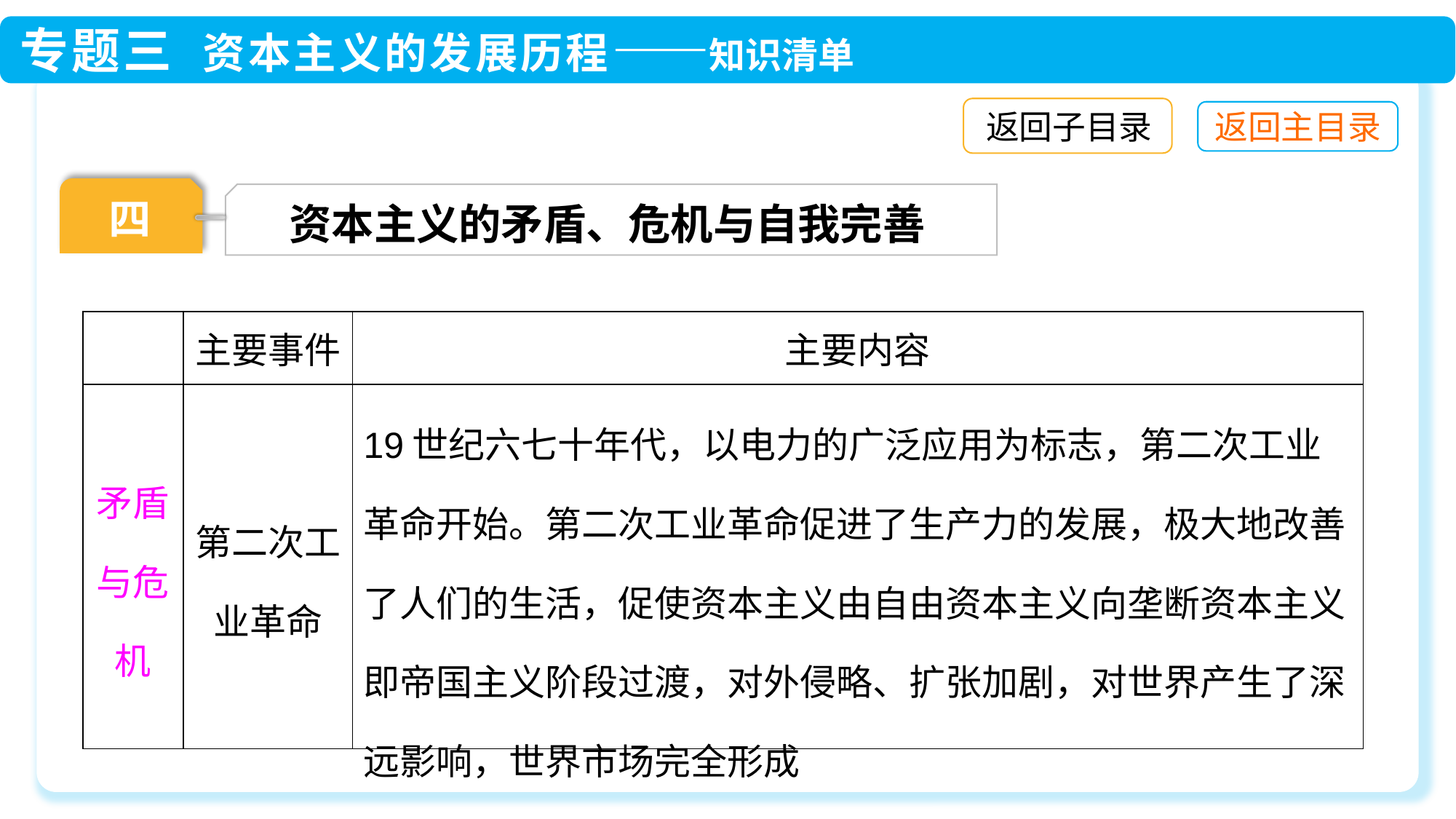

返回子目录
四
资本主义的矛盾、危机与自我完善

|  | 主要事件 | 主要内容 |
| --- | --- | --- |
| 矛盾与危机 | 第二次工业革命 | 19世纪六七十年代，以电力的广泛应用为标志，第二次工业革命开始。第二次工业革命促进了生产力的发展，极大地改善了人们的生活，促使资本主义由自由资本主义向垄断资本主义即帝国主义阶段过渡，对外侵略、扩张加剧，对世界产生了深远影响，世界市场完全形成 |